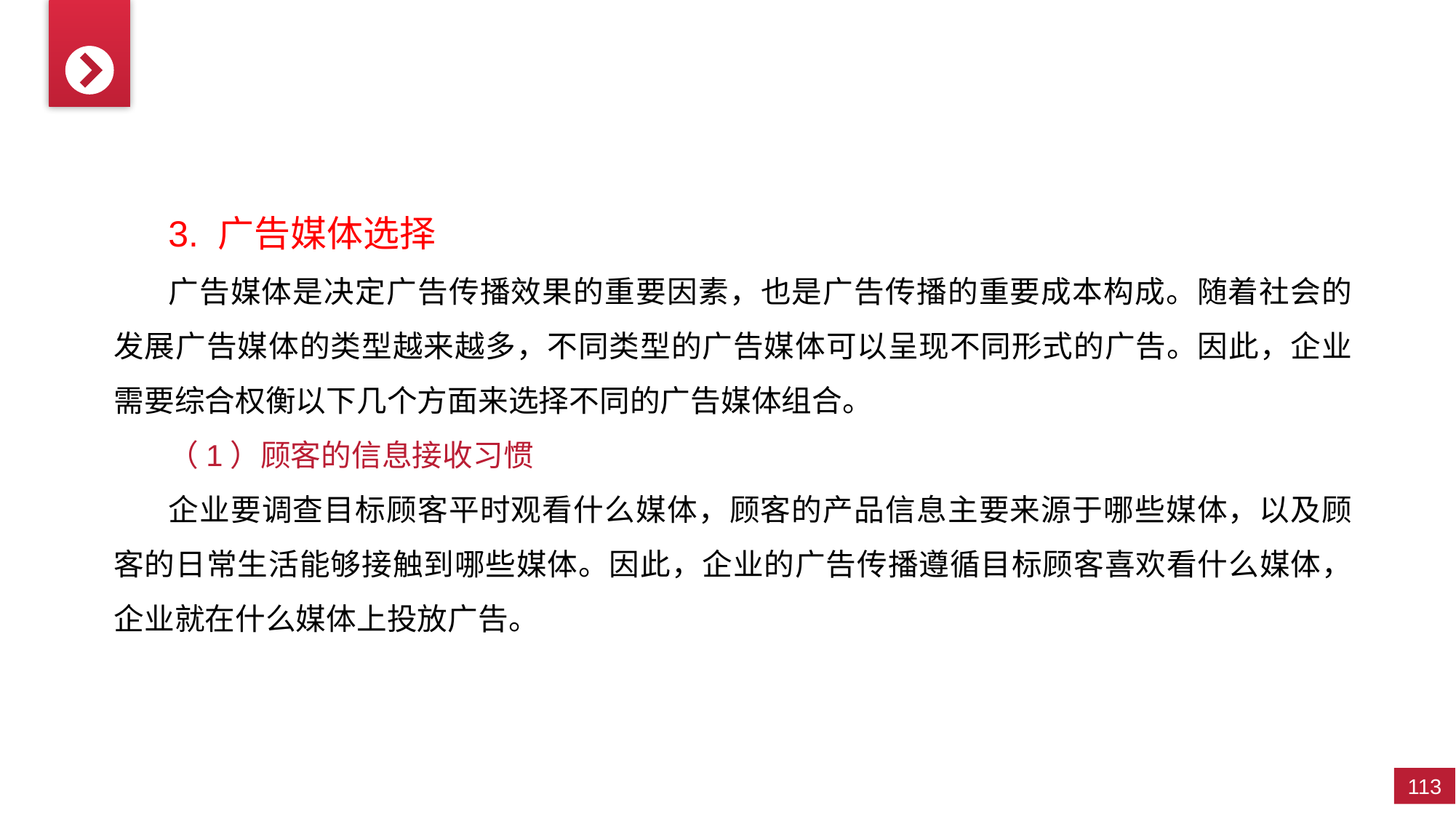

3. 广告媒体选择
广告媒体是决定广告传播效果的重要因素，也是广告传播的重要成本构成。随着社会的发展广告媒体的类型越来越多，不同类型的广告媒体可以呈现不同形式的广告。因此，企业需要综合权衡以下几个方面来选择不同的广告媒体组合。
（1）顾客的信息接收习惯
企业要调查目标顾客平时观看什么媒体，顾客的产品信息主要来源于哪些媒体，以及顾客的日常生活能够接触到哪些媒体。因此，企业的广告传播遵循目标顾客喜欢看什么媒体，企业就在什么媒体上投放广告。